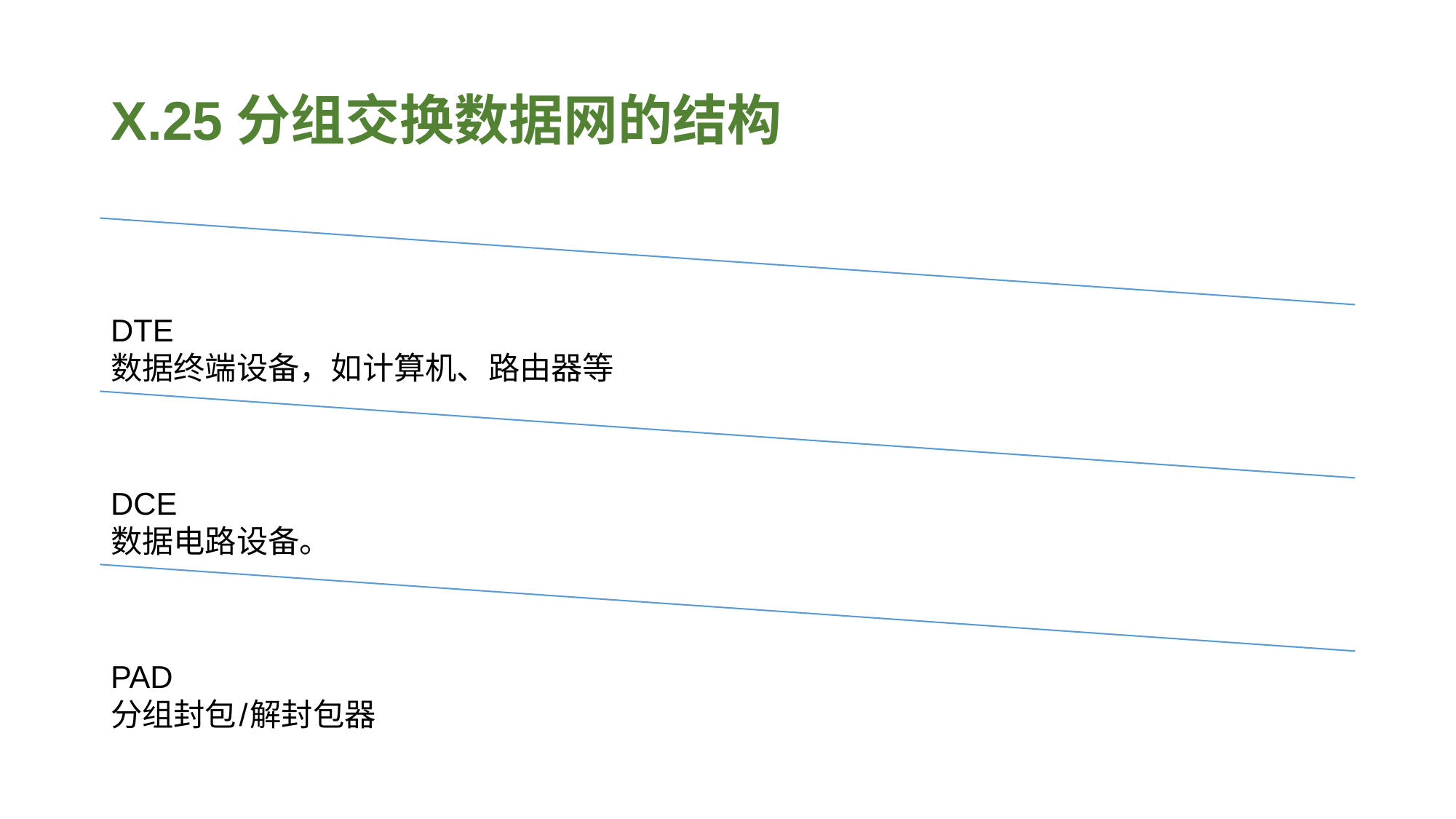

# X.25分组交换数据网的结构
DTE
数据终端设备，如计算机、路由器等
DCE
数据电路设备。
PAD
分组封包/解封包器